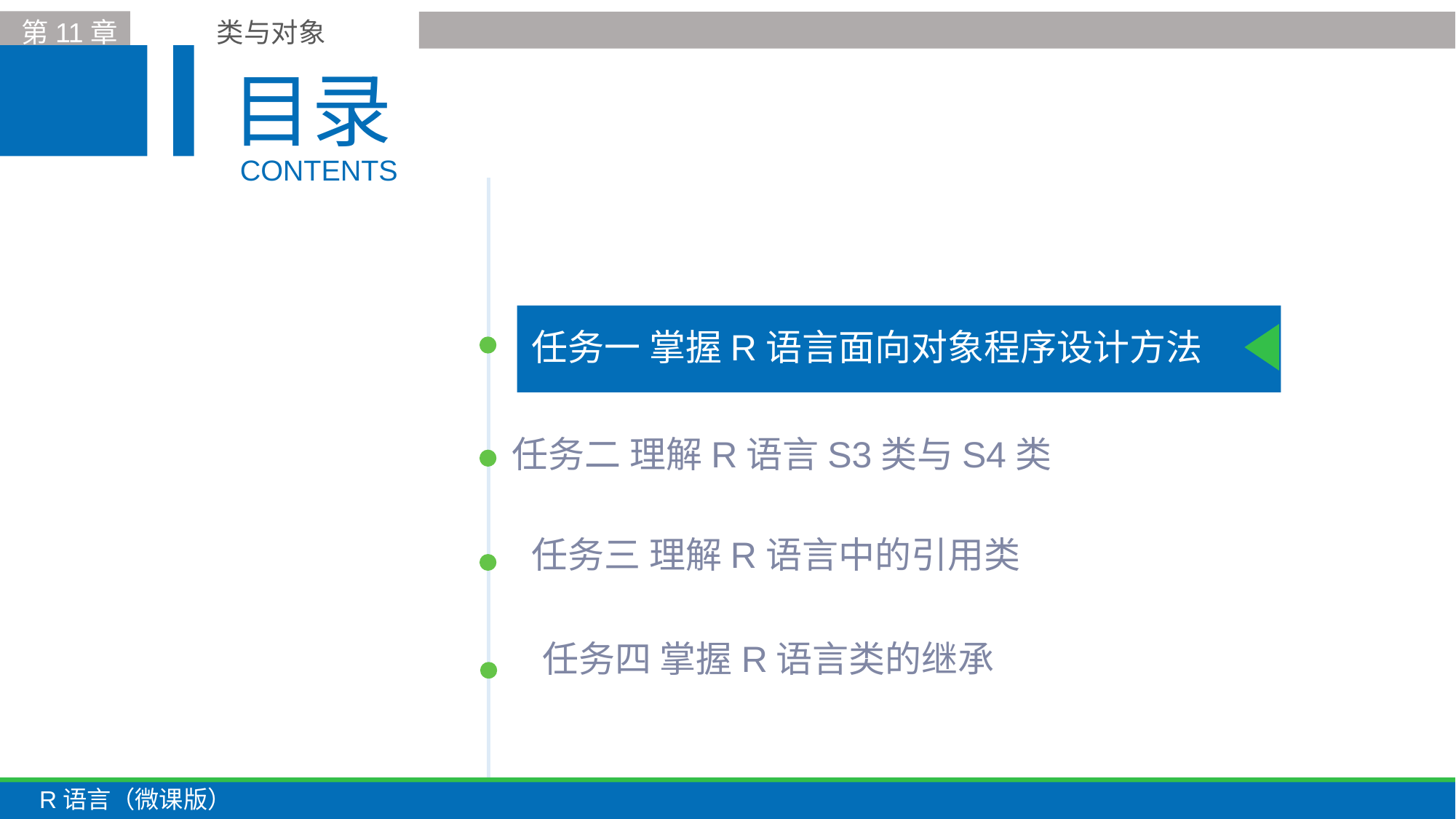

目录
CONTENTS

任务一 掌握R语言面向对象程序设计方法

任务二 理解R语言S3类与S4类

任务三 理解R语言中的引用类

任务四 掌握R语言类的继承

R语言（微课版）